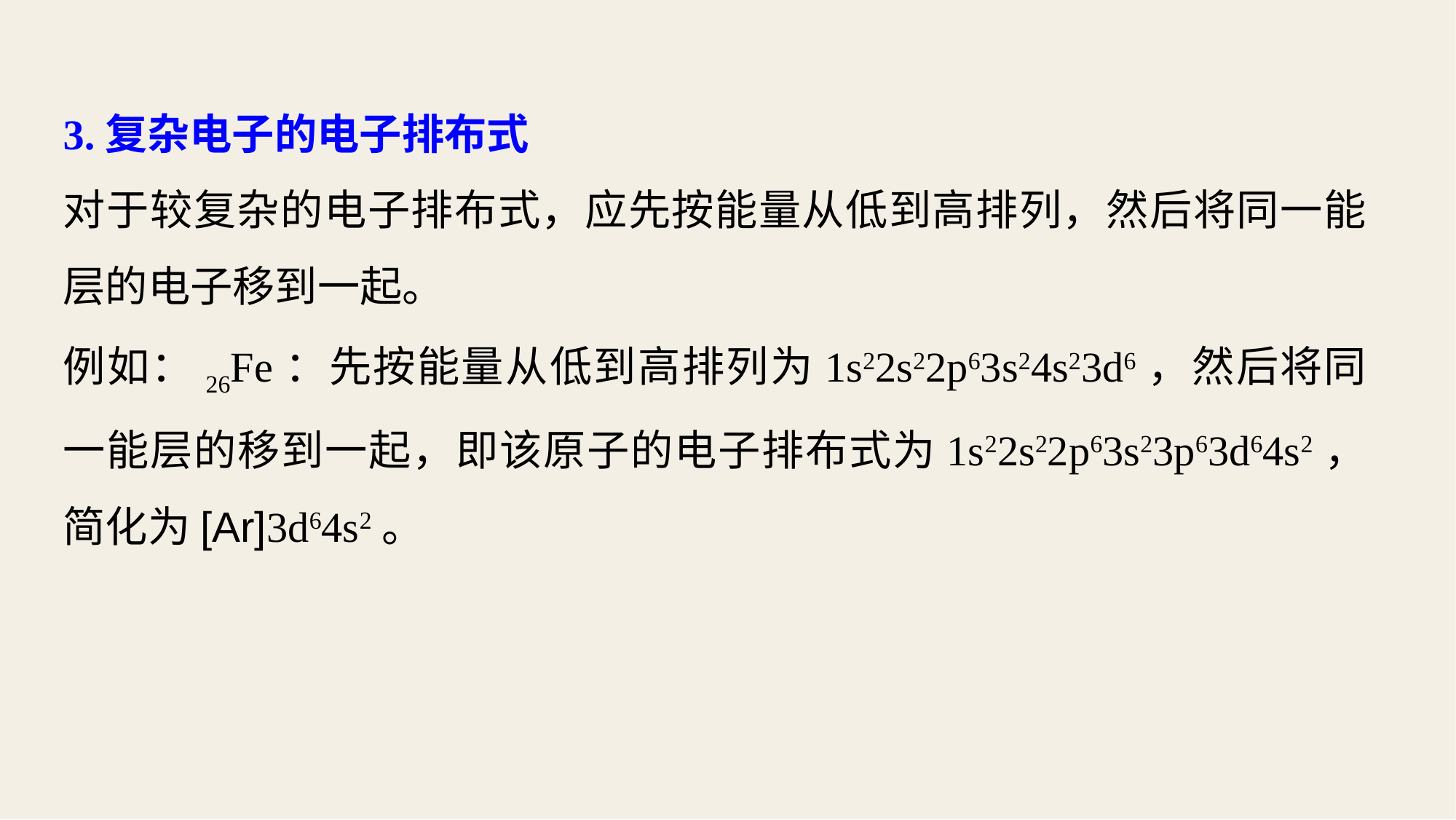

3.复杂电子的电子排布式
对于较复杂的电子排布式，应先按能量从低到高排列，然后将同一能层的电子移到一起。
例如：26Fe：先按能量从低到高排列为1s22s22p63s24s23d6，然后将同一能层的移到一起，即该原子的电子排布式为1s22s22p63s23p63d64s2，简化为[Ar]3d64s2。